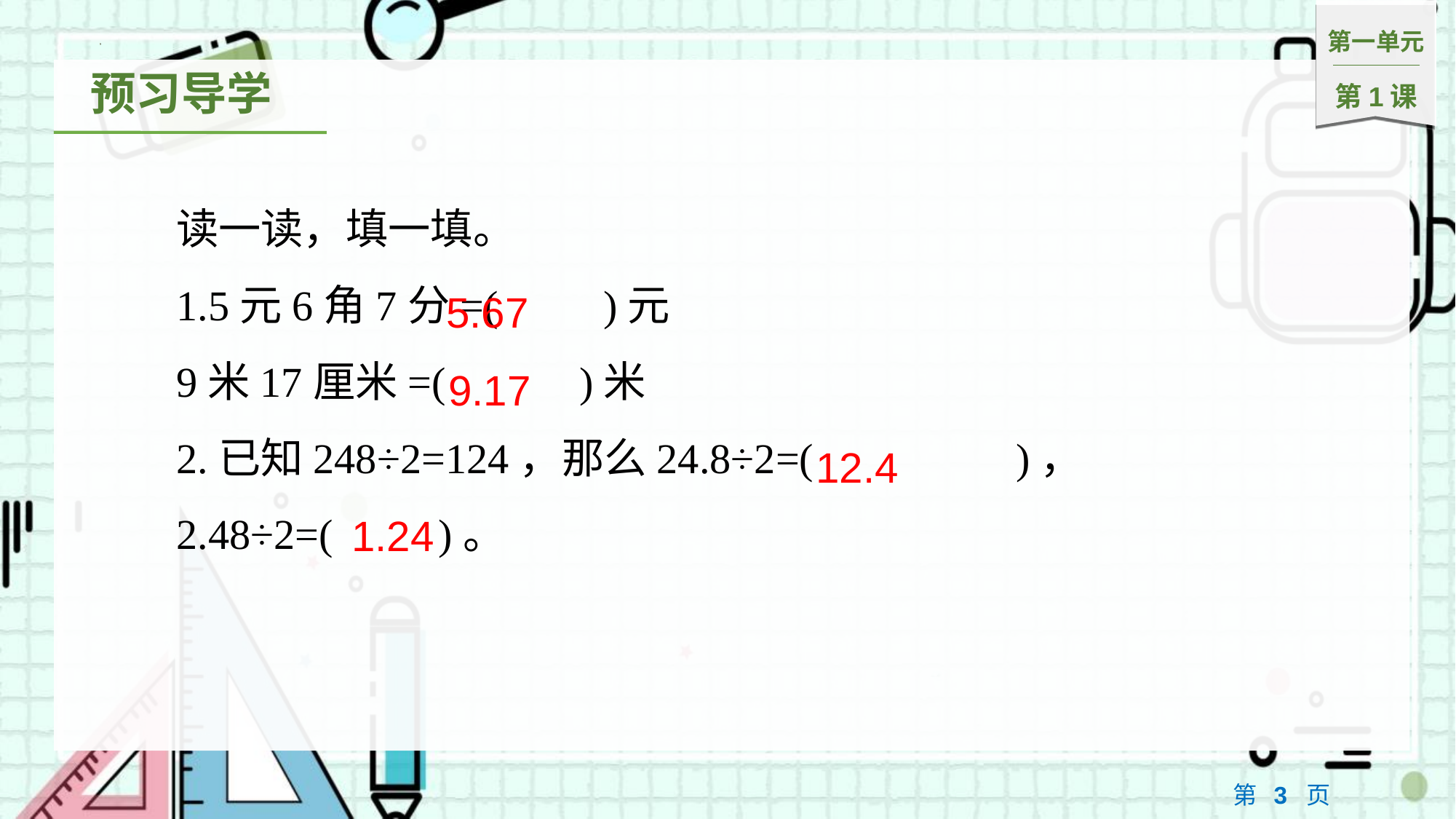

读一读，填一填。
1.5元6角7分=(　　)元
9米17厘米=(　	　)米
2.已知248÷2=124，那么24.8÷2=(　	　)，
2.48÷2=(　　)。
5.67
9.17
12.4
1.24